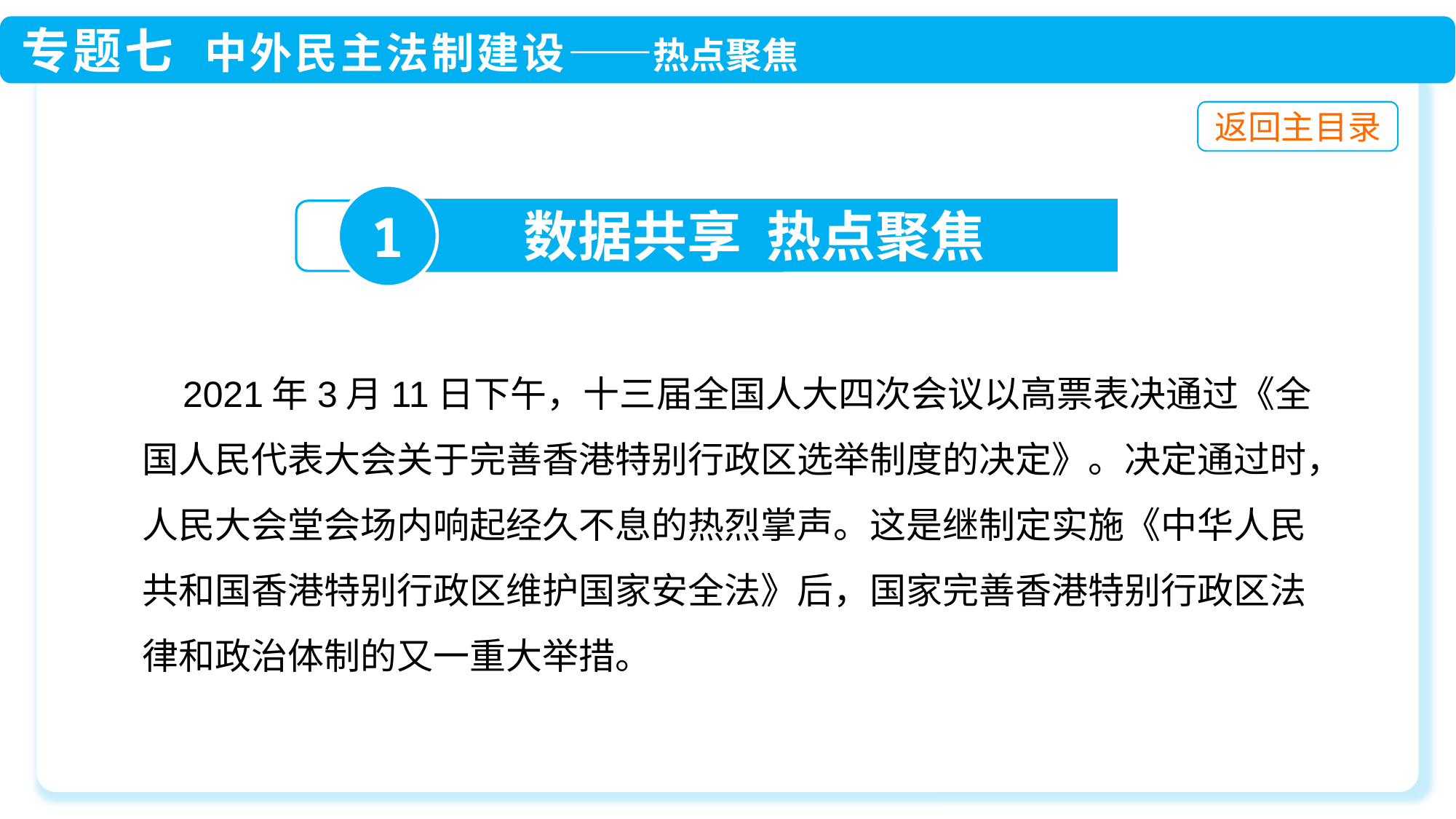

1
数据共享  热点聚焦

    2021年3月11日下午，十三届全国人大四次会议以高票表决通过《全国人民代表大会关于完善香港特别行政区选举制度的决定》。决定通过时，人民大会堂会场内响起经久不息的热烈掌声。这是继制定实施《中华人民共和国香港特别行政区维护国家安全法》后，国家完善香港特别行政区法律和政治体制的又一重大举措。